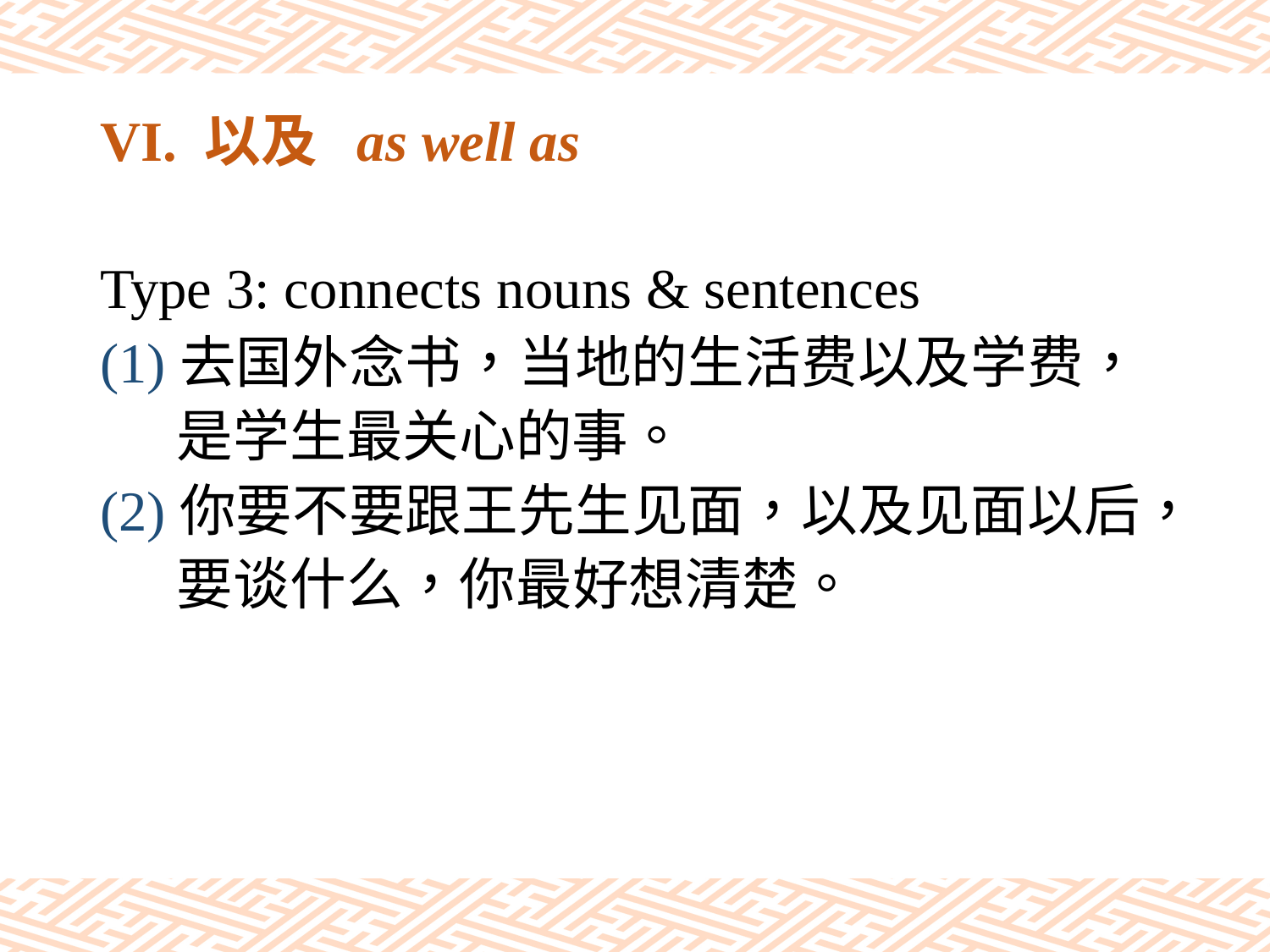

# VI. 以及  as well as
Type 3: connects nouns & sentences
(1)去国外念书，当地的生活费以及学费，
     是学生最关心的事。
(2)你要不要跟王先生见面，以及见面以后，
     要谈什么，你最好想清楚。